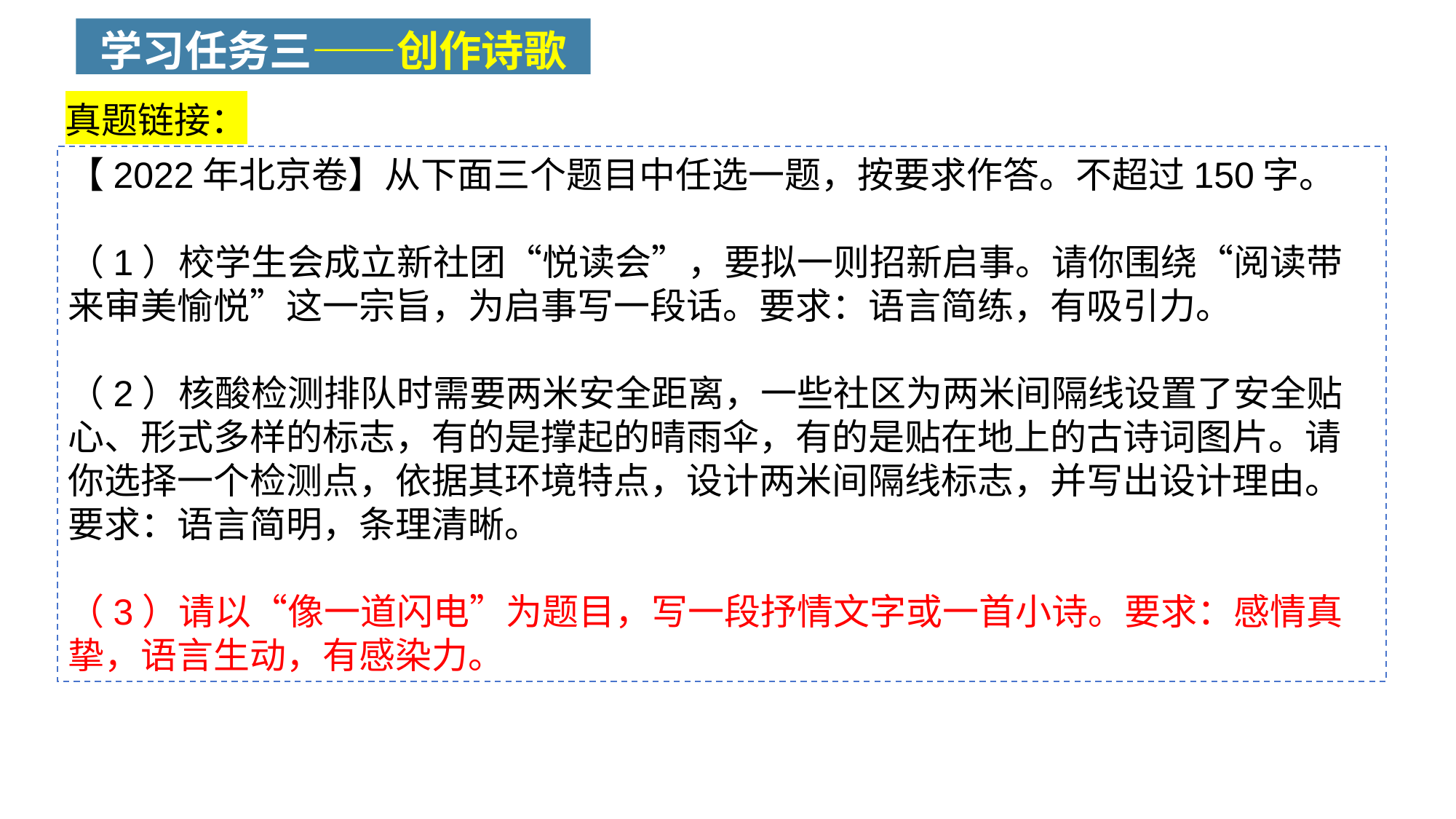

学习任务三——创作诗歌
真题链接：
【2022年北京卷】从下面三个题目中任选一题，按要求作答。不超过150字。

（1）校学生会成立新社团“悦读会”，要拟一则招新启事。请你围绕“阅读带来审美愉悦”这一宗旨，为启事写一段话。要求：语言简练，有吸引力。

（2）核酸检测排队时需要两米安全距离，一些社区为两米间隔线设置了安全贴心、形式多样的标志，有的是撑起的晴雨伞，有的是贴在地上的古诗词图片。请你选择一个检测点，依据其环境特点，设计两米间隔线标志，并写出设计理由。要求：语言简明，条理清晰。

（3）请以“像一道闪电”为题目，写一段抒情文字或一首小诗。要求：感情真挚，语言生动，有感染力。